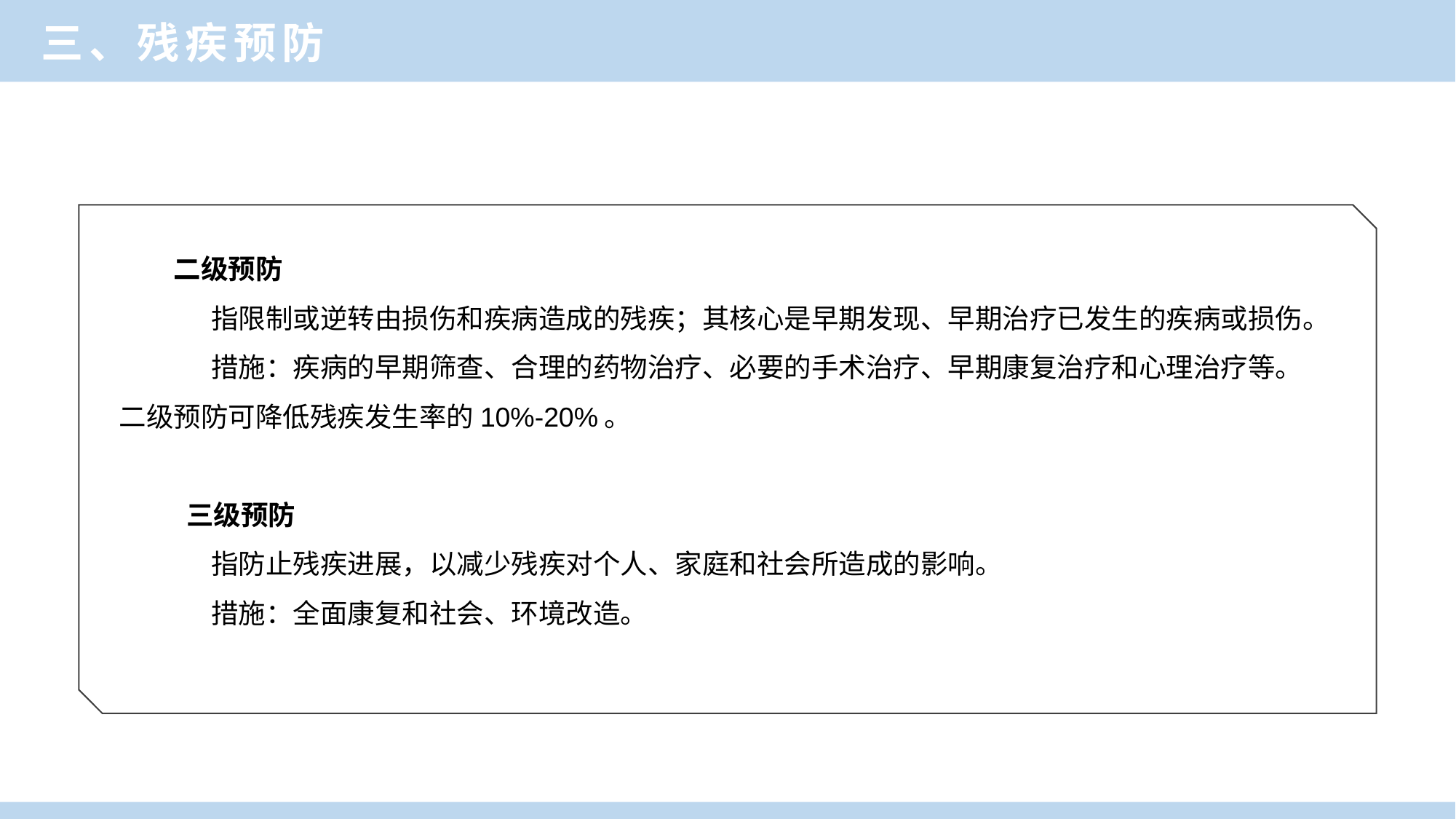

三、残疾预防

二级预防
     指限制或逆转由损伤和疾病造成的残疾；其核心是早期发现、早期治疗已发生的疾病或损伤。
     措施：疾病的早期筛查、合理的药物治疗、必要的手术治疗、早期康复治疗和心理治疗等。二级预防可降低残疾发生率的10%-20%。

 三级预防
     指防止残疾进展，以减少残疾对个人、家庭和社会所造成的影响。
     措施：全面康复和社会、环境改造。